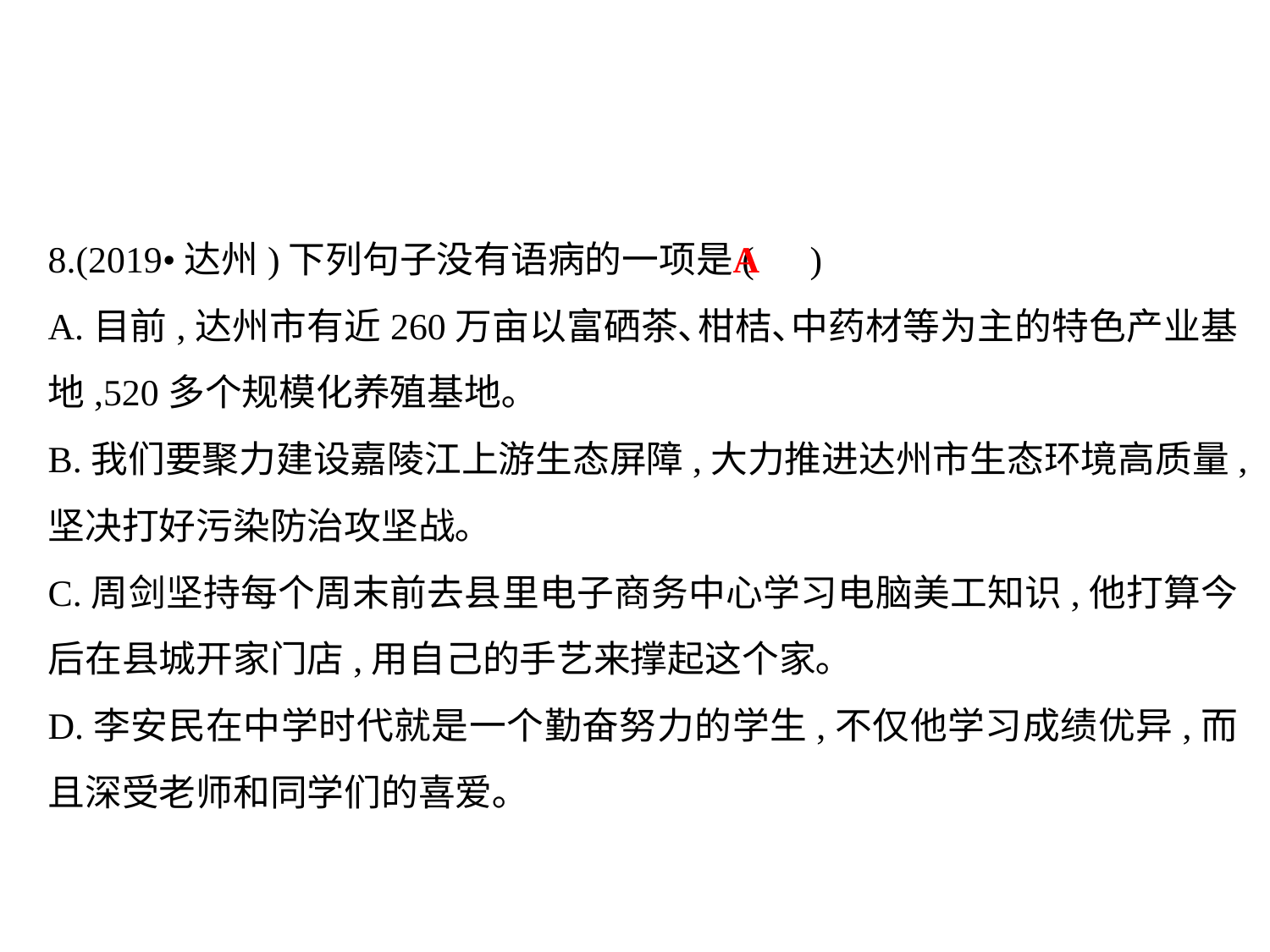

8.(2019•达州)下列句子没有语病的一项是(      )
A.目前,达州市有近260万亩以富硒茶､柑桔､中药材等为主的特色产业基地,520多个规模化养殖基地｡
B.我们要聚力建设嘉陵江上游生态屏障,大力推进达州市生态环境高质量,坚决打好污染防治攻坚战｡
C.周剑坚持每个周末前去县里电子商务中心学习电脑美工知识,他打算今后在县城开家门店,用自己的手艺来撑起这个家｡
D.李安民在中学时代就是一个勤奋努力的学生,不仅他学习成绩优异,而且深受老师和同学们的喜爱｡
A